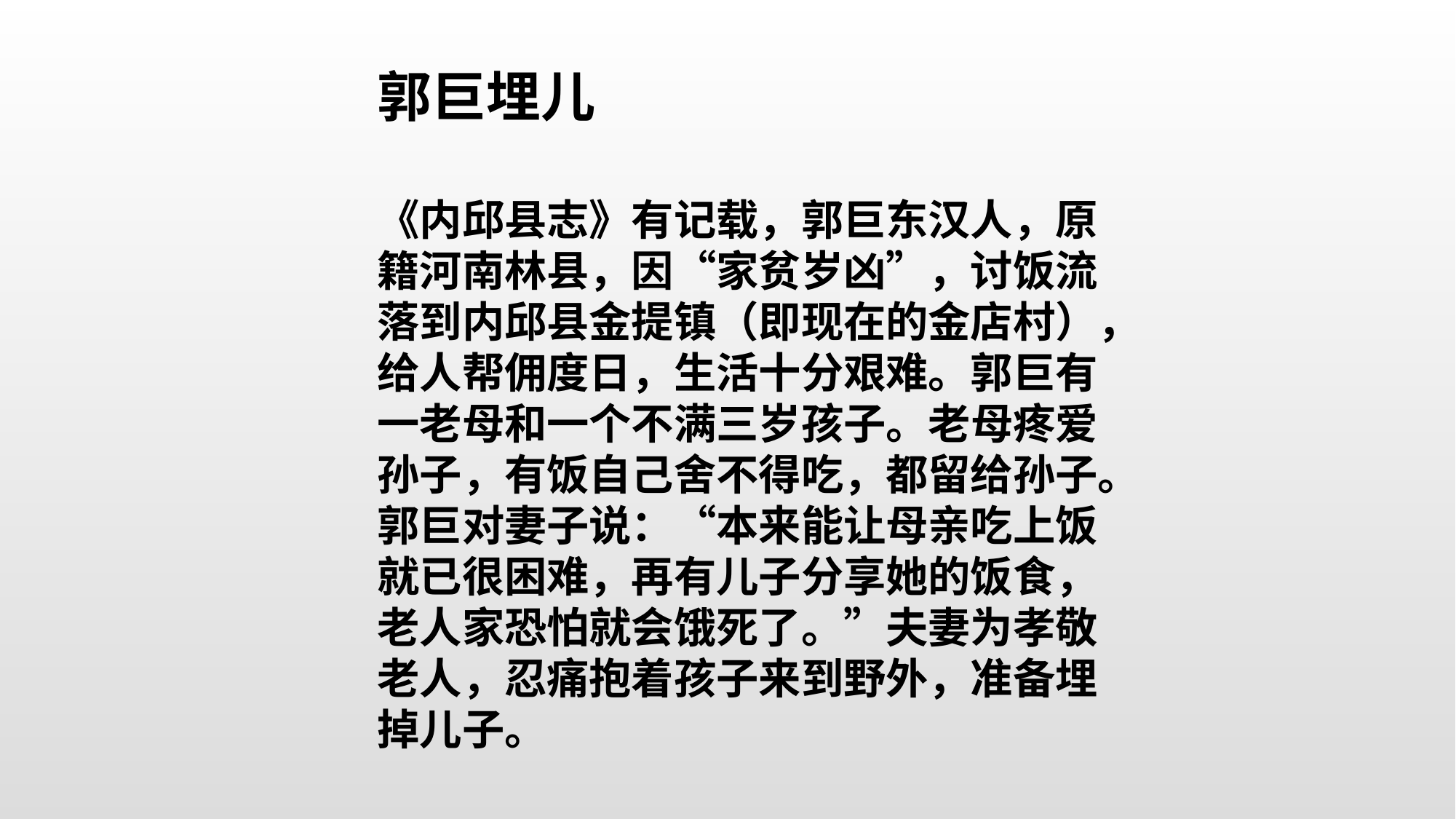

郭巨埋儿

《内邱县志》有记载，郭巨东汉人，原籍河南林县，因“家贫岁凶”，讨饭流落到内邱县金提镇（即现在的金店村），给人帮佣度日，生活十分艰难。郭巨有一老母和一个不满三岁孩子。老母疼爱孙子，有饭自己舍不得吃，都留给孙子。郭巨对妻子说：“本来能让母亲吃上饭就已很困难，再有儿子分享她的饭食，老人家恐怕就会饿死了。”夫妻为孝敬老人，忍痛抱着孩子来到野外，准备埋掉儿子。